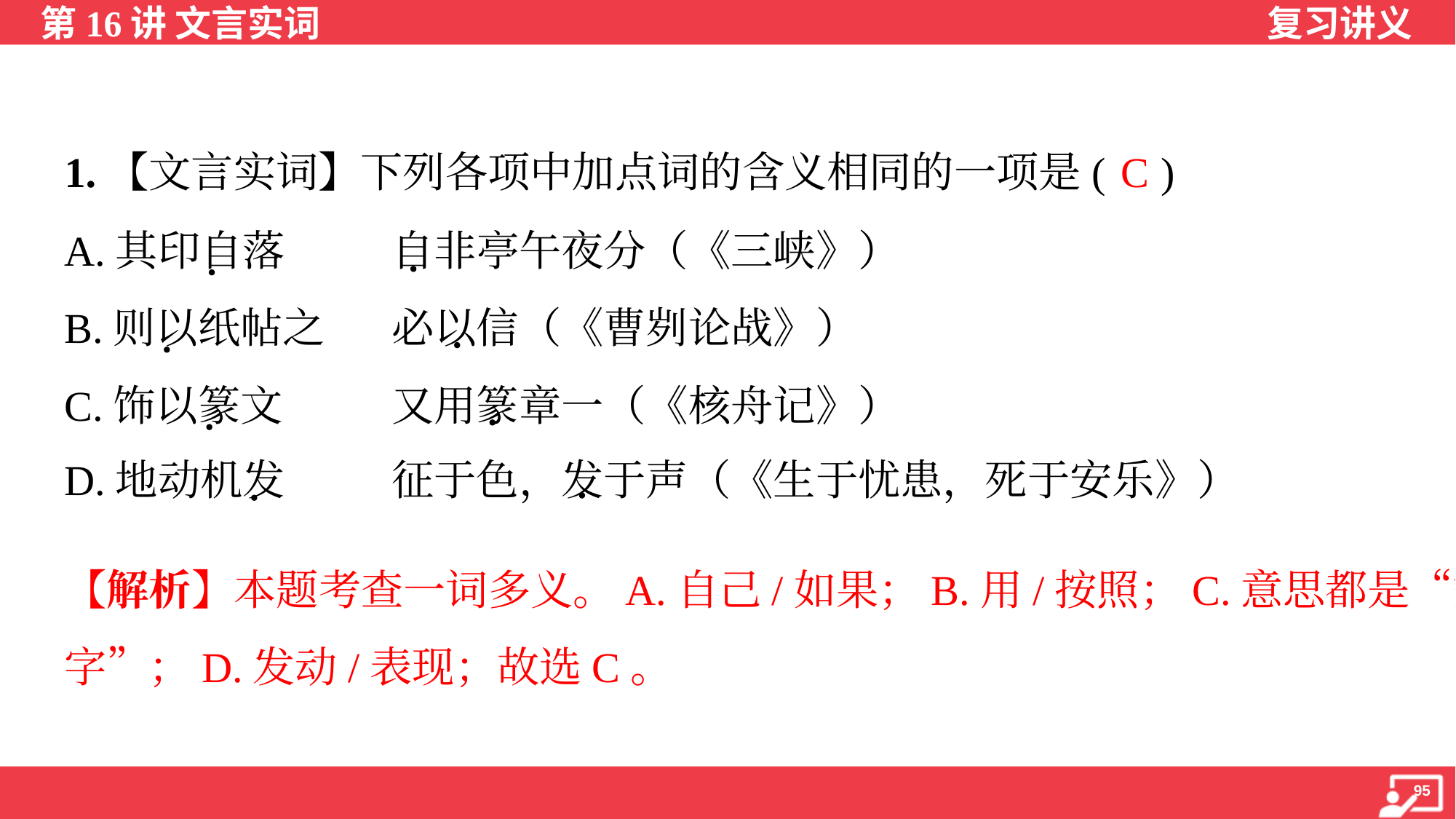

C
1.【文言实词】下列各项中加点词的含义相同的一项是(     )
A.其印自落 	自非亭午夜分（《三峡》）
B.则以纸帖之 	必以信（《曹刿论战》）
C.饰以篆文 	又用篆章一（《核舟记》）
D.地动机发 	征于色，发于声（《生于忧患，死于安乐》）

【解析】本题考查一词多义。A.自己/如果；B.用/按照；C.意思都是“篆
字”；D.发动/表现；故选C。